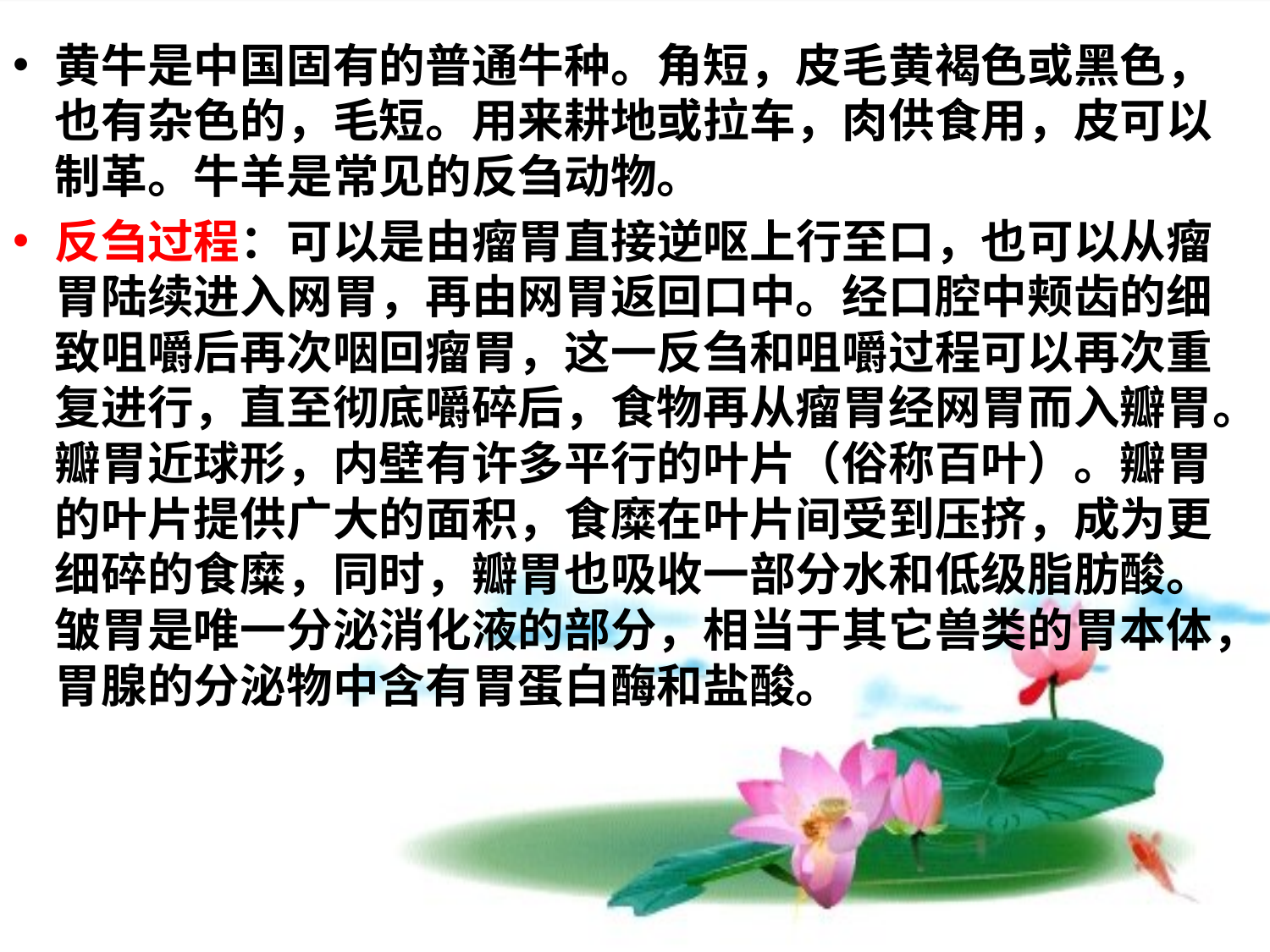

黄牛是中国固有的普通牛种。角短，皮毛黄褐色或黑色，也有杂色的，毛短。用来耕地或拉车，肉供食用，皮可以制革。牛羊是常见的反刍动物。
反刍过程：可以是由瘤胃直接逆呕上行至口，也可以从瘤胃陆续进入网胃，再由网胃返回口中。经口腔中颊齿的细致咀嚼后再次咽回瘤胃，这一反刍和咀嚼过程可以再次重复进行，直至彻底嚼碎后，食物再从瘤胃经网胃而入瓣胃。瓣胃近球形，内壁有许多平行的叶片（俗称百叶）。瓣胃的叶片提供广大的面积，食糜在叶片间受到压挤，成为更细碎的食糜，同时，瓣胃也吸收一部分水和低级脂肪酸。皱胃是唯一分泌消化液的部分，相当于其它兽类的胃本体，胃腺的分泌物中含有胃蛋白酶和盐酸。